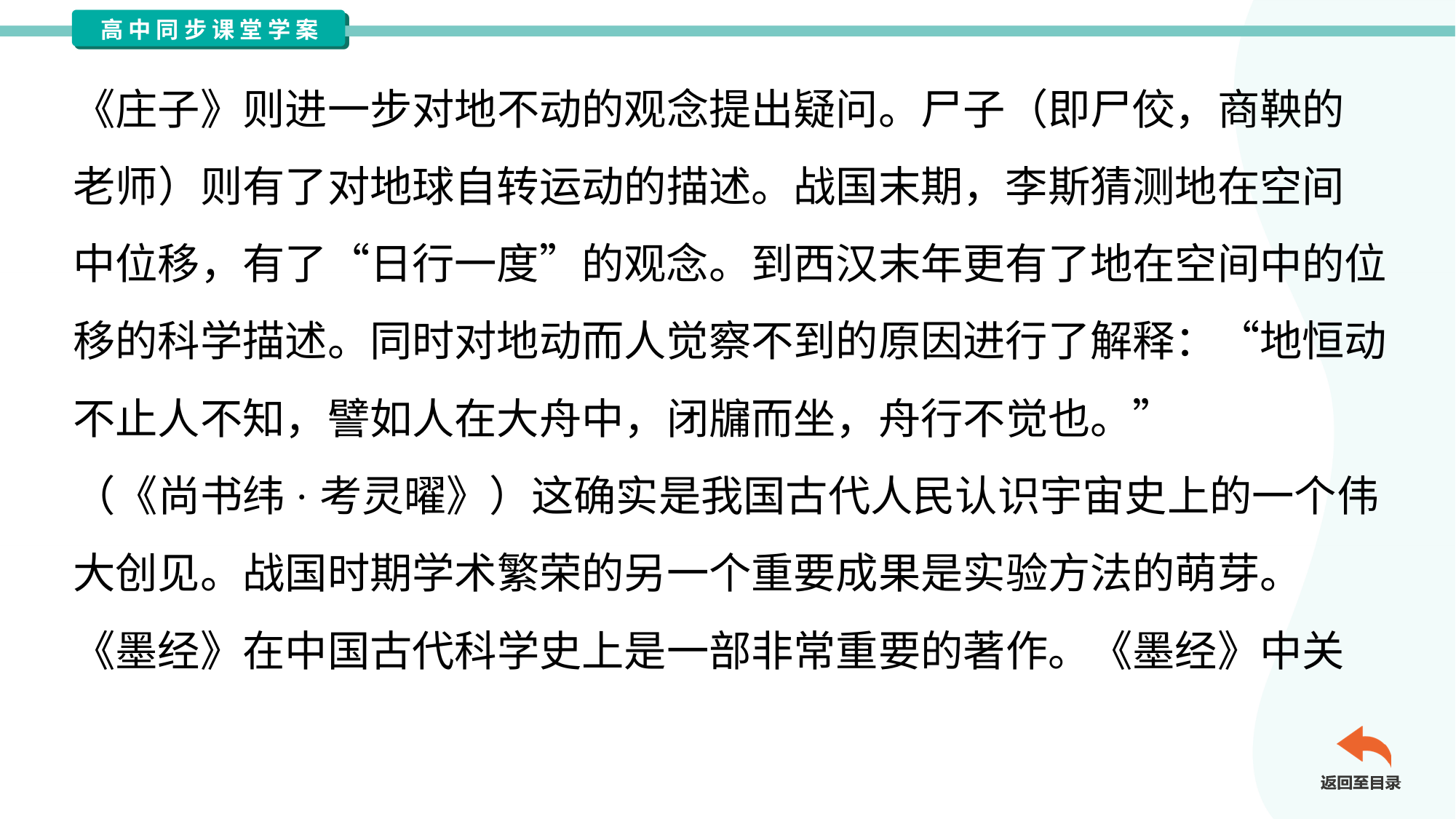

《庄子》则进一步对地不动的观念提出疑问。尸子（即尸佼，商鞅的
老师）则有了对地球自转运动的描述。战国末期，李斯猜测地在空间
中位移，有了“日行一度”的观念。到西汉末年更有了地在空间中的位
移的科学描述。同时对地动而人觉察不到的原因进行了解释：“地恒动
不止人不知，譬如人在大舟中，闭牖而坐，舟行不觉也。”
（《尚书纬·考灵曜》）这确实是我国古代人民认识宇宙史上的一个伟
大创见。战国时期学术繁荣的另一个重要成果是实验方法的萌芽。
《墨经》在中国古代科学史上是一部非常重要的著作。《墨经》中关